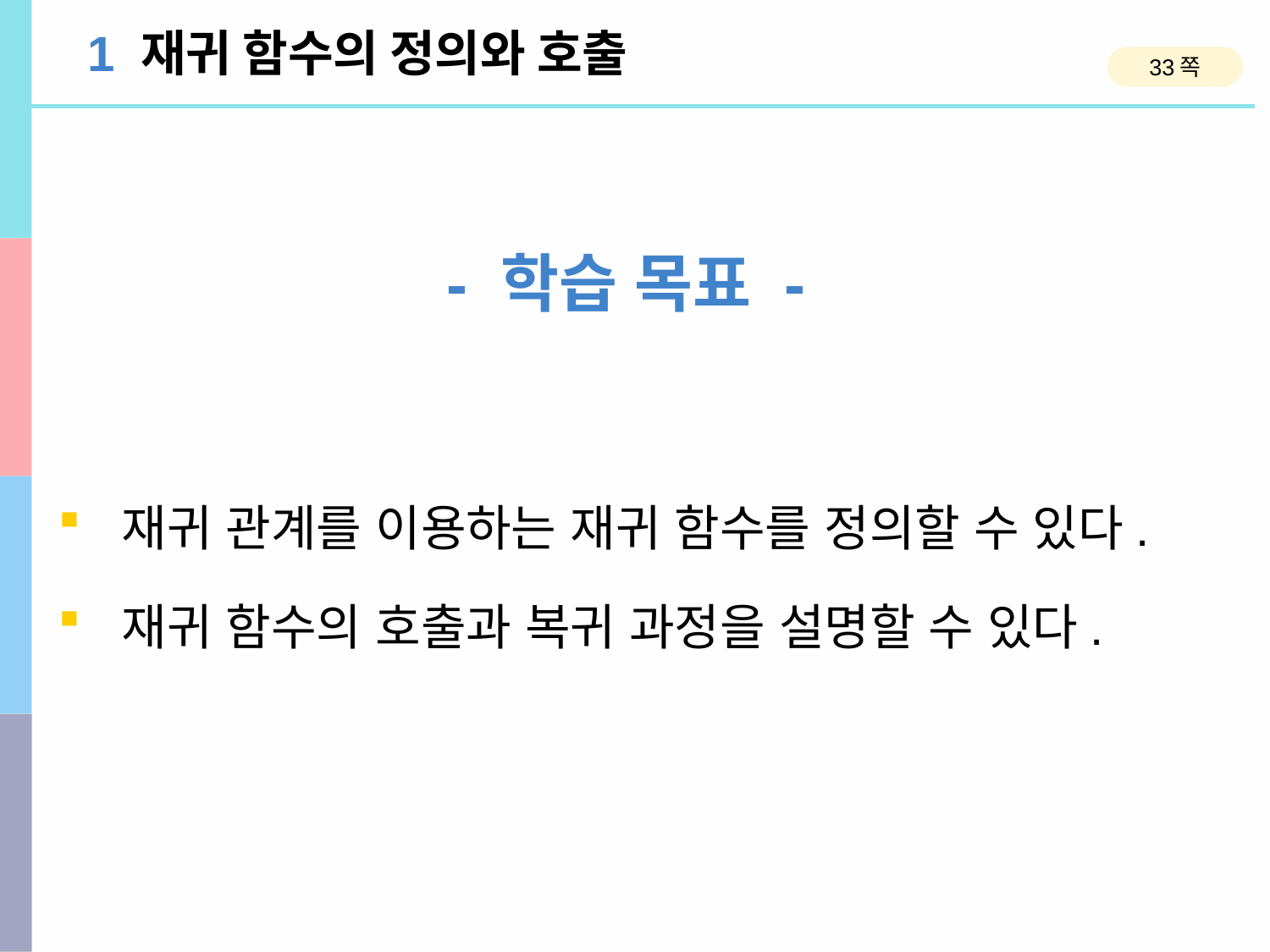

1 재귀 함수의 정의와 호출
33쪽

- 학습 목표 -
재귀 관계를 이용하는 재귀 함수를 정의할 수 있다.
재귀 함수의 호출과 복귀 과정을 설명할 수 있다.